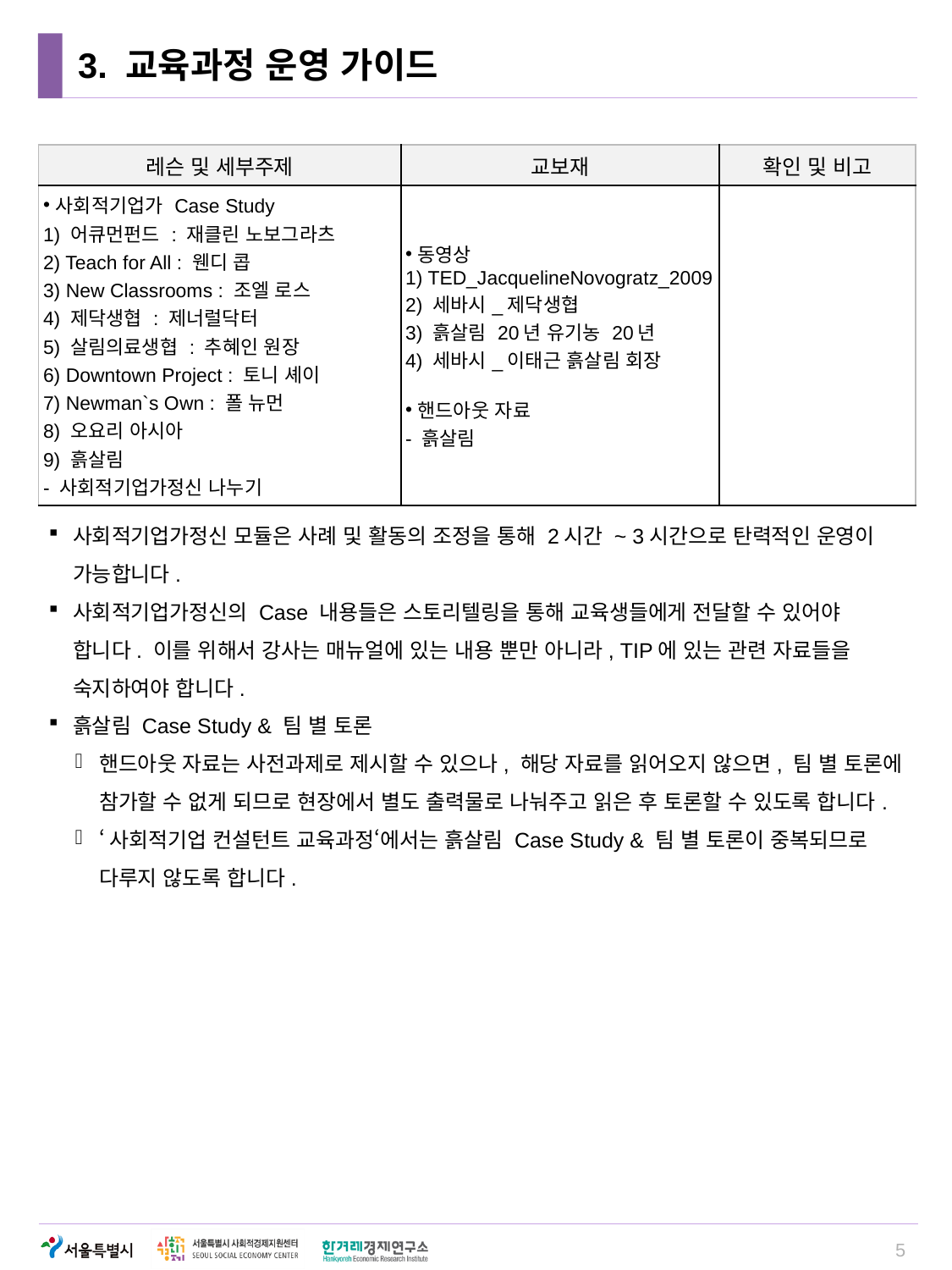

# 3. 교육과정 운영 가이드
| 레슨 및 세부주제 | 교보재 | 확인 및 비고 |
| --- | --- | --- |
| 사회적기업가 Case Study 1) 어큐먼펀드 : 재클린 노보그라츠 2) Teach for All : 웬디 콥 3) New Classrooms : 조엘 로스 4) 제닥생협 : 제너럴닥터 5) 살림의료생협 : 추혜인 원장 6) Downtown Project : 토니 셰이 7) Newman`s Own : 폴 뉴먼 8) 오요리 아시아 9) 흙살림 - 사회적기업가정신 나누기 | 동영상 1) TED\_JacquelineNovogratz\_2009 2) 세바시\_제닥생협 3) 흙살림 20년 유기농 20년 4) 세바시\_이태근 흙살림 회장 핸드아웃 자료 - 흙살림 |  |
사회적기업가정신 모듈은 사례 및 활동의 조정을 통해 2시간 ~ 3시간으로 탄력적인 운영이 가능합니다.
사회적기업가정신의 Case 내용들은 스토리텔링을 통해 교육생들에게 전달할 수 있어야 합니다. 이를 위해서 강사는 매뉴얼에 있는 내용 뿐만 아니라, TIP에 있는 관련 자료들을 숙지하여야 합니다.
흙살림 Case Study & 팀 별 토론
핸드아웃 자료는 사전과제로 제시할 수 있으나, 해당 자료를 읽어오지 않으면, 팀 별 토론에 참가할 수 없게 되므로 현장에서 별도 출력물로 나눠주고 읽은 후 토론할 수 있도록 합니다.
‘사회적기업 컨설턴트 교육과정‘에서는 흙살림 Case Study & 팀 별 토론이 중복되므로 다루지 않도록 합니다.
5